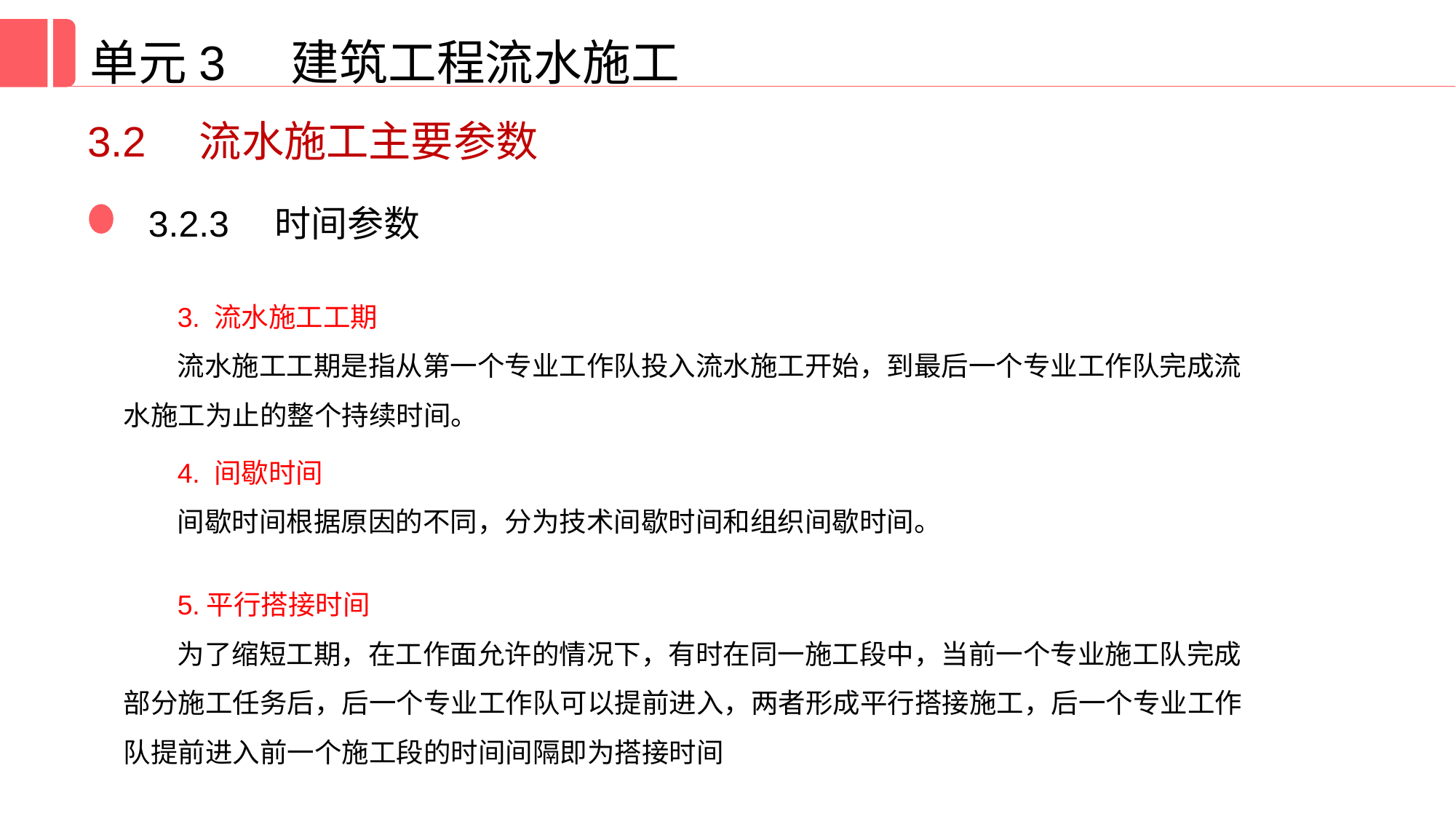

单元3    建筑工程流水施工

3.2　流水施工主要参数
3.2.3　时间参数

3. 流水施工工期
流水施工工期是指从第一个专业工作队投入流水施工开始，到最后一个专业工作队完成流水施工为止的整个持续时间。
4. 间歇时间
间歇时间根据原因的不同，分为技术间歇时间和组织间歇时间。

5.平行搭接时间
为了缩短工期，在工作面允许的情况下，有时在同一施工段中，当前一个专业施工队完成部分施工任务后，后一个专业工作队可以提前进入，两者形成平行搭接施工，后一个专业工作队提前进入前一个施工段的时间间隔即为搭接时间